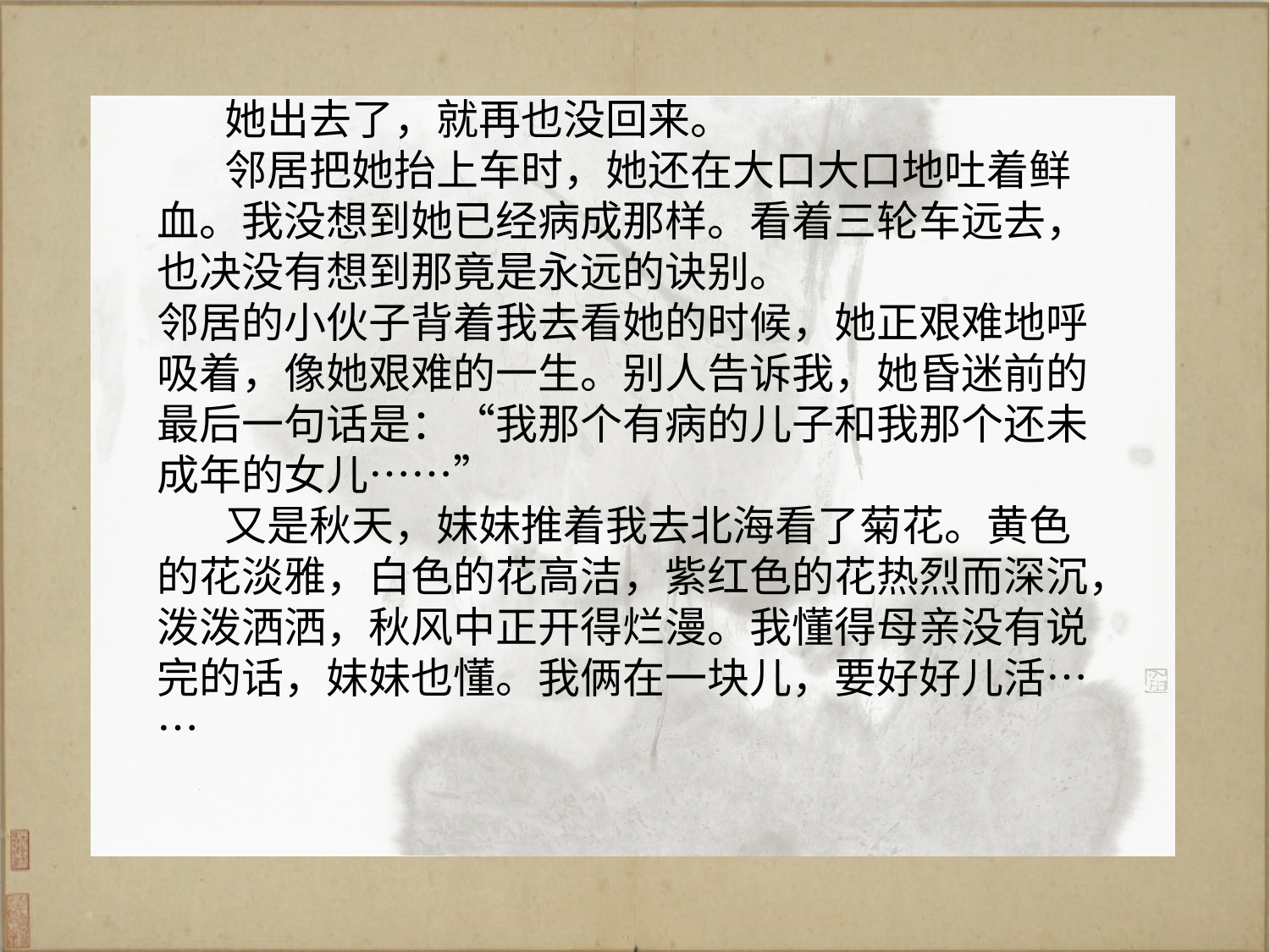

她出去了，就再也没回来。
      邻居把她抬上车时，她还在大口大口地吐着鲜血。我没想到她已经病成那样。看着三轮车远去，也决没有想到那竟是永远的诀别。
邻居的小伙子背着我去看她的时候，她正艰难地呼吸着，像她艰难的一生。别人告诉我，她昏迷前的最后一句话是：“我那个有病的儿子和我那个还未成年的女儿……”
      又是秋天，妹妹推着我去北海看了菊花。黄色的花淡雅，白色的花高洁，紫红色的花热烈而深沉，泼泼洒洒，秋风中正开得烂漫。我懂得母亲没有说完的话，妹妹也懂。我俩在一块儿，要好好儿活……